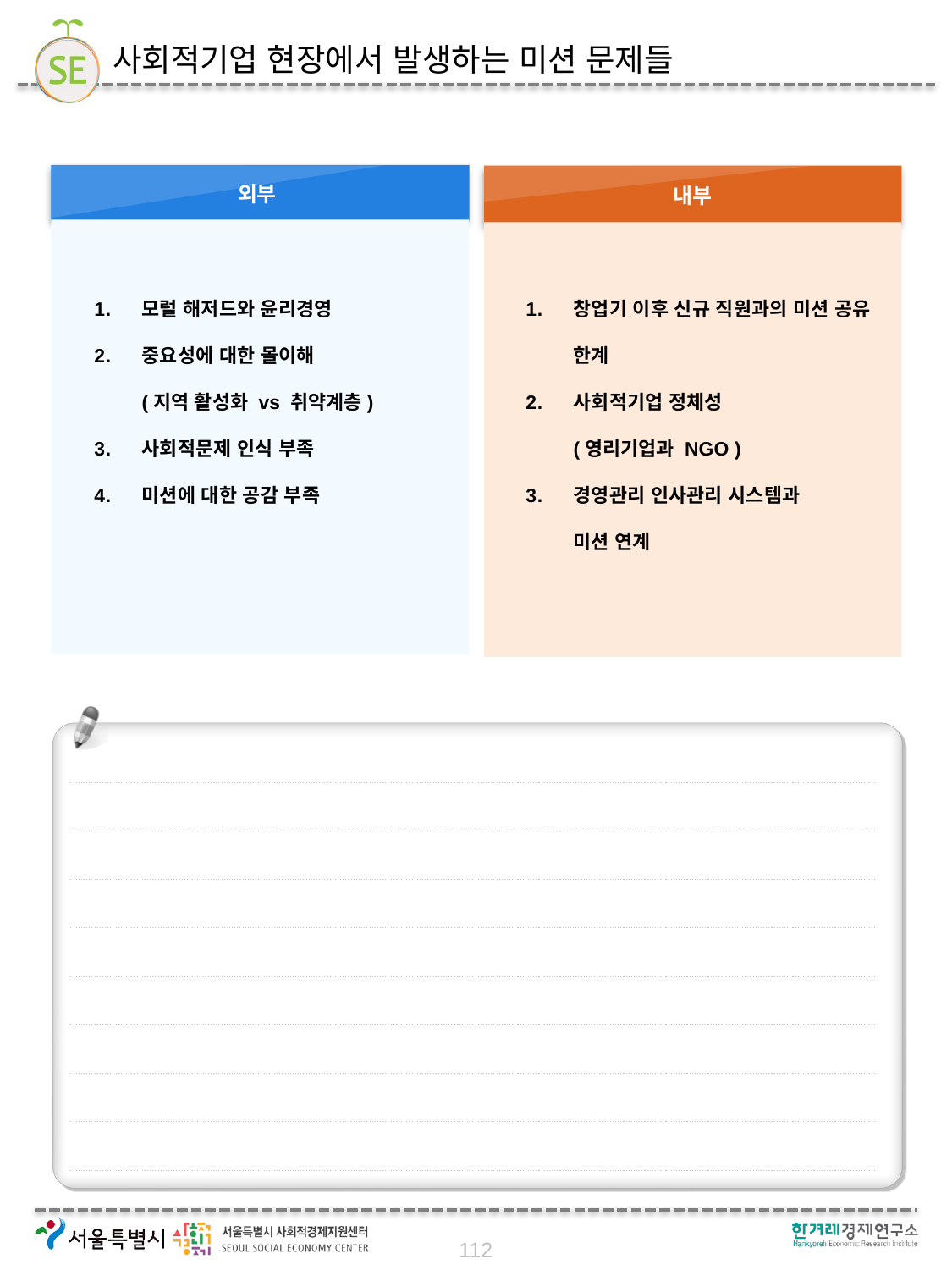

# 사회적기업 현장에서 발생하는 미션 문제들
외부

내부

창업기 이후 신규 직원과의 미션 공유 한계
사회적기업 정체성
(영리기업과 NGO )
경영관리 인사관리 시스템과
미션 연계
모럴 해저드와 윤리경영
중요성에 대한 몰이해
(지역 활성화 vs 취약계층)
사회적문제 인식 부족
미션에 대한 공감 부족
112